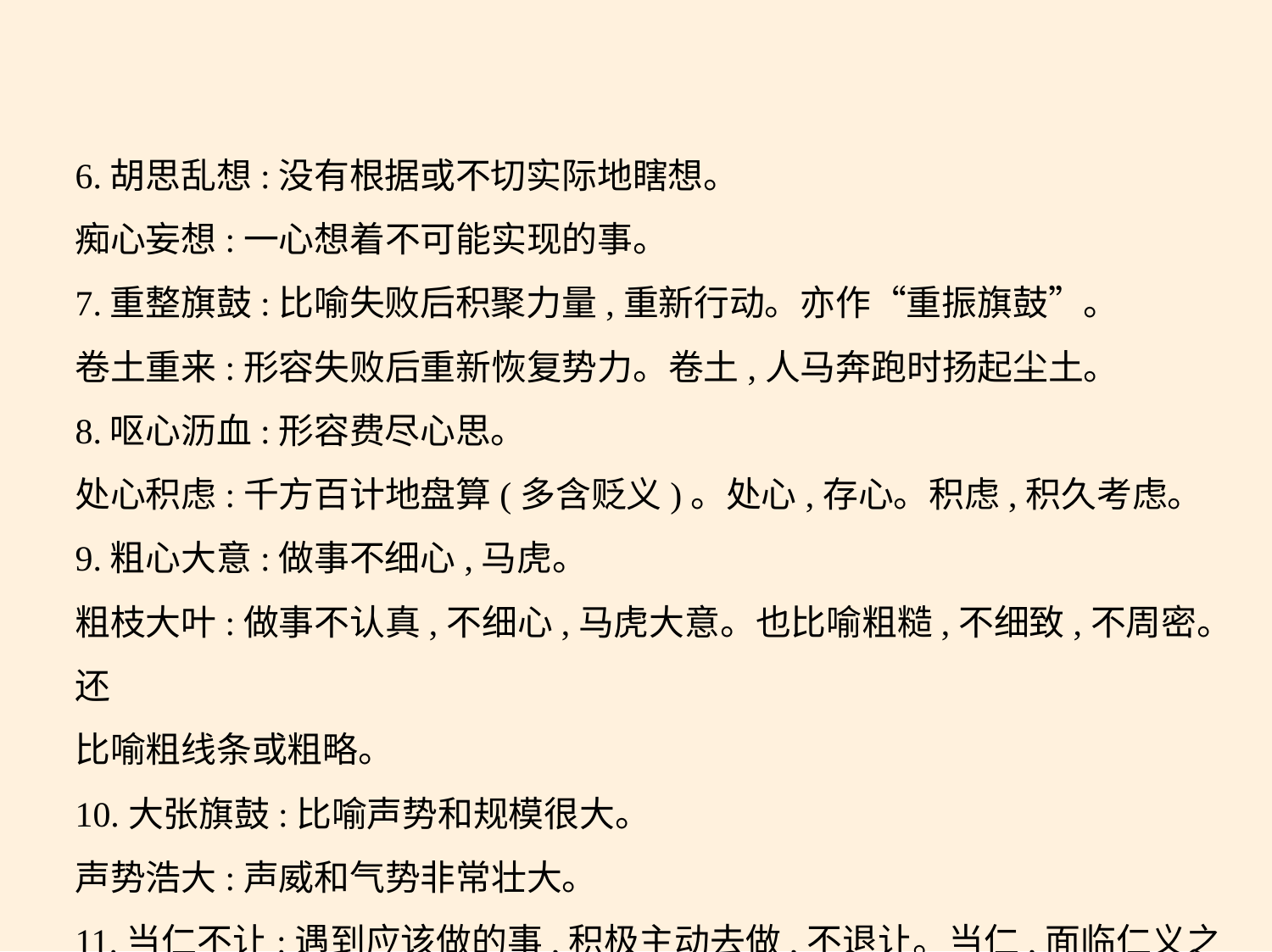

6.胡思乱想:没有根据或不切实际地瞎想。
痴心妄想:一心想着不可能实现的事。
7.重整旗鼓:比喻失败后积聚力量,重新行动。亦作“重振旗鼓”。
卷土重来:形容失败后重新恢复势力。卷土,人马奔跑时扬起尘土。
8.呕心沥血:形容费尽心思。
处心积虑:千方百计地盘算(多含贬义)。处心,存心。积虑,积久考虑。
9.粗心大意:做事不细心,马虎。
粗枝大叶:做事不认真,不细心,马虎大意。也比喻粗糙,不细致,不周密。还
比喻粗线条或粗略。
10.大张旗鼓:比喻声势和规模很大。
声势浩大:声威和气势非常壮大。
11.当仁不让:遇到应该做的事,积极主动去做,不退让。当仁,面临仁义之事。